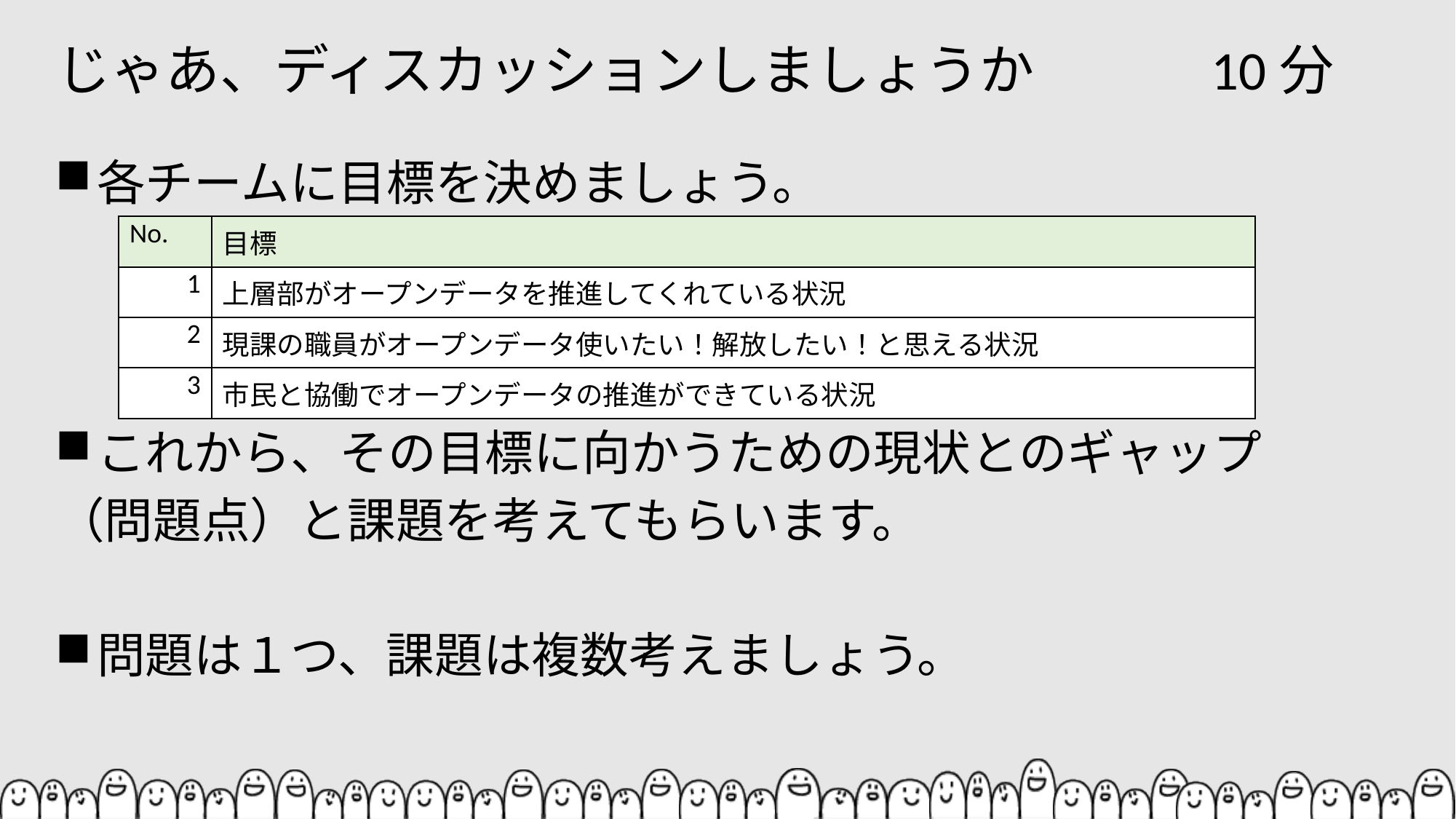

# じゃあ、ディスカッションしましょうか　　　10分
各チームに目標を決めましょう。

これから、その目標に向かうための現状とのギャップ
（問題点）と課題を考えてもらいます。

問題は１つ、課題は複数考えましょう。

| No. | 目標 |
| --- | --- |
| 1 | 上層部がオープンデータを推進してくれている状況 |
| 2 | 現課の職員がオープンデータ使いたい！解放したい！と思える状況 |
| 3 | 市民と協働でオープンデータの推進ができている状況 |